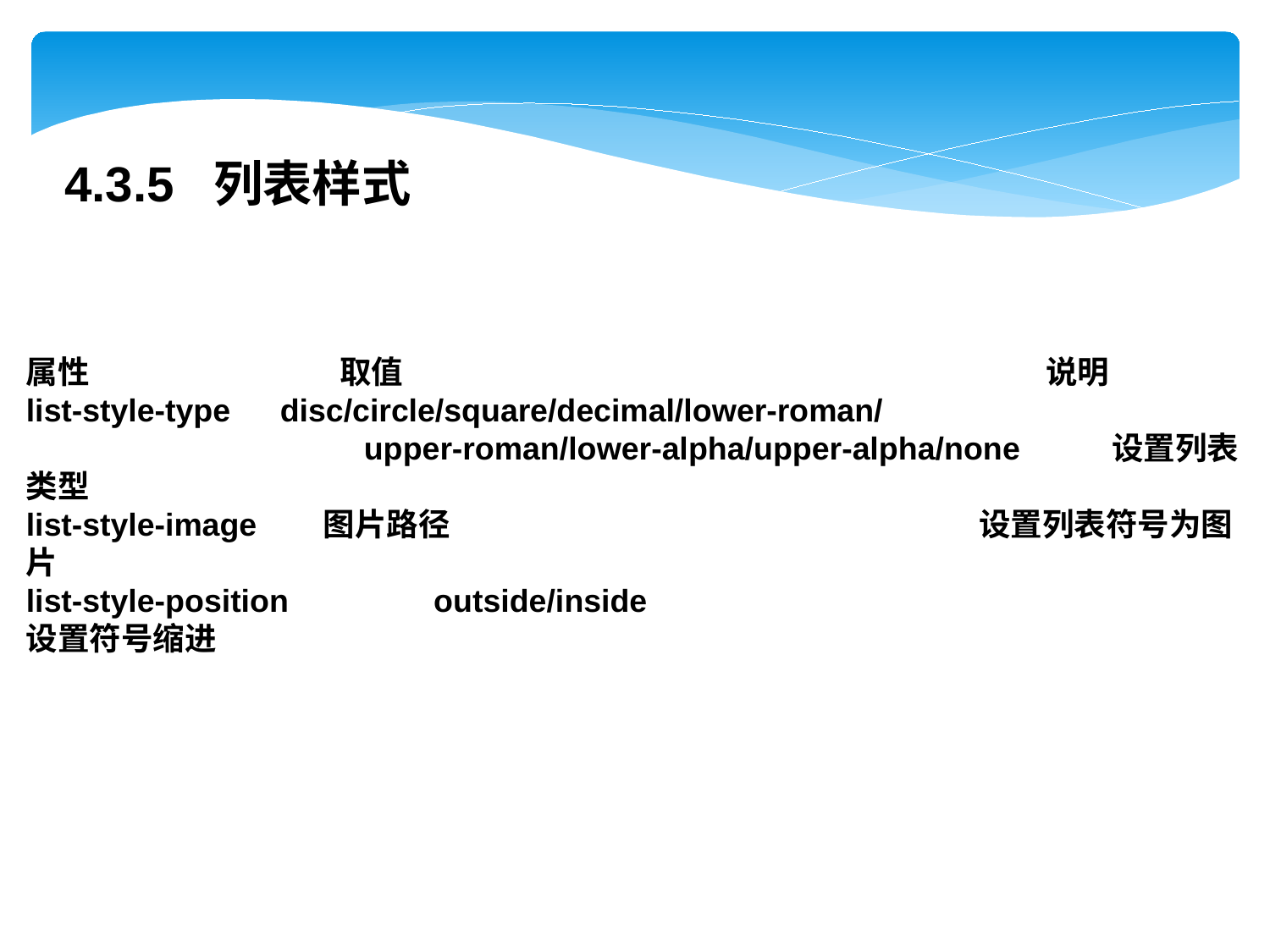

4.3.5  列表样式
属性	                          取值	                                                                                         说明
list-style-type	disc/circle/square/decimal/lower-roman/
                                      upper-roman/lower-alpha/upper-alpha/none	       设置列表类型
list-style-image	    图片路径	                                                              设置列表符号为图片
list-style-position	   outside/inside	                                                               设置符号缩进